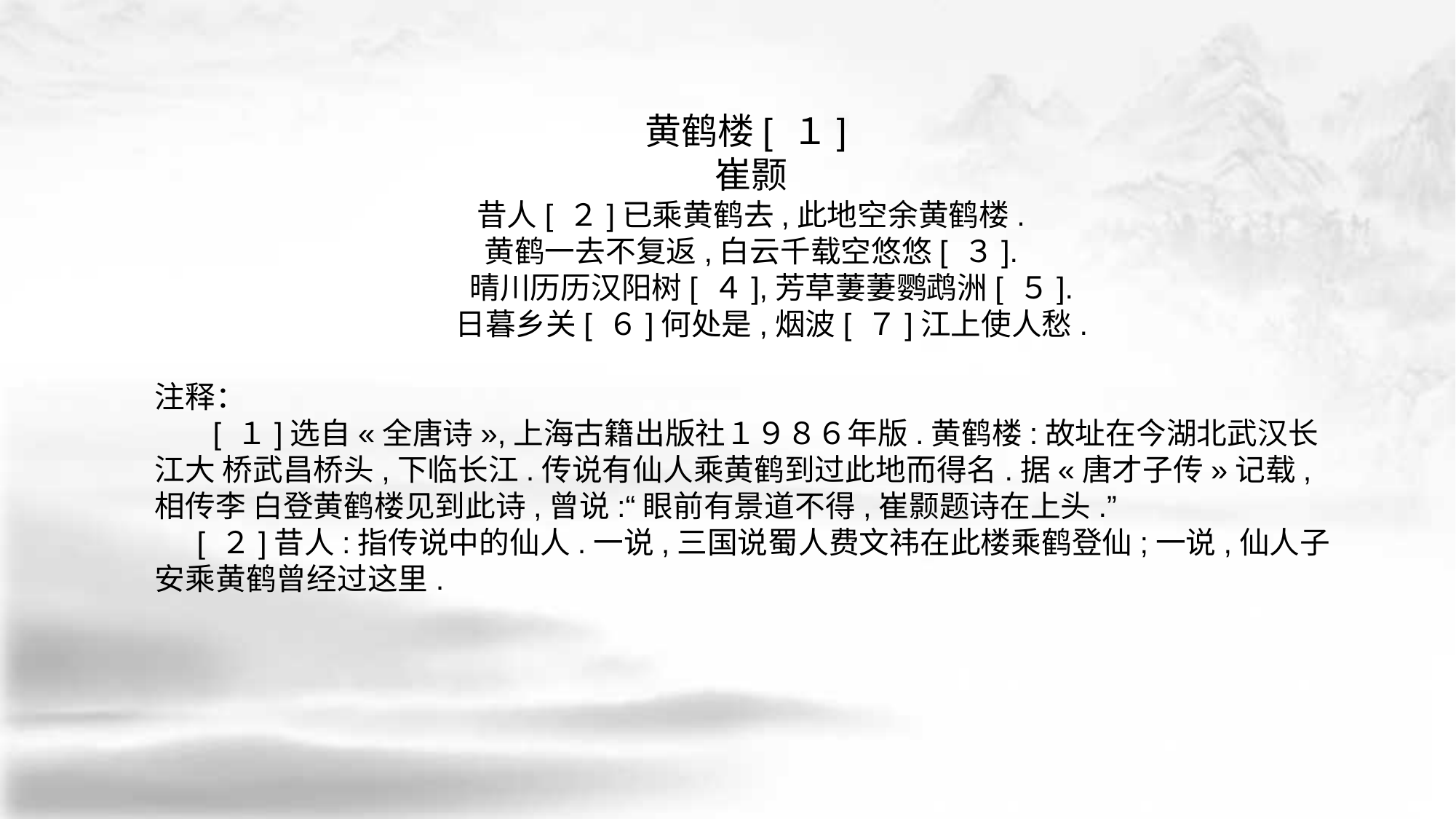

黄鹤楼[ １]
崔颢
昔人[ ２]已乘黄鹤去,此地空余黄鹤楼.
黄鹤一去不复返,白云千载空悠悠[ ３].
     晴川历历汉阳树[ ４],芳草萋萋鹦鹉洲[ ５].
     日暮乡关[ ６]何处是,烟波[ ７]江上使人愁.

注释：
　   [ １]选自«全唐诗»,上海古籍出版社１９８６年版.黄鹤楼:故址在今湖北武汉长江大 桥武昌桥头,下临长江.传说有仙人乘黄鹤到过此地而得名.据«唐才子传»记载,相传李 白登黄鹤楼见到此诗,曾说:“眼前有景道不得,崔颢题诗在上头.”
     [ ２]昔人:指传说中的仙人.一说,三国说蜀人费文祎在此楼乘鹤登仙;一说,仙人子 安乘黄鹤曾经过这里.